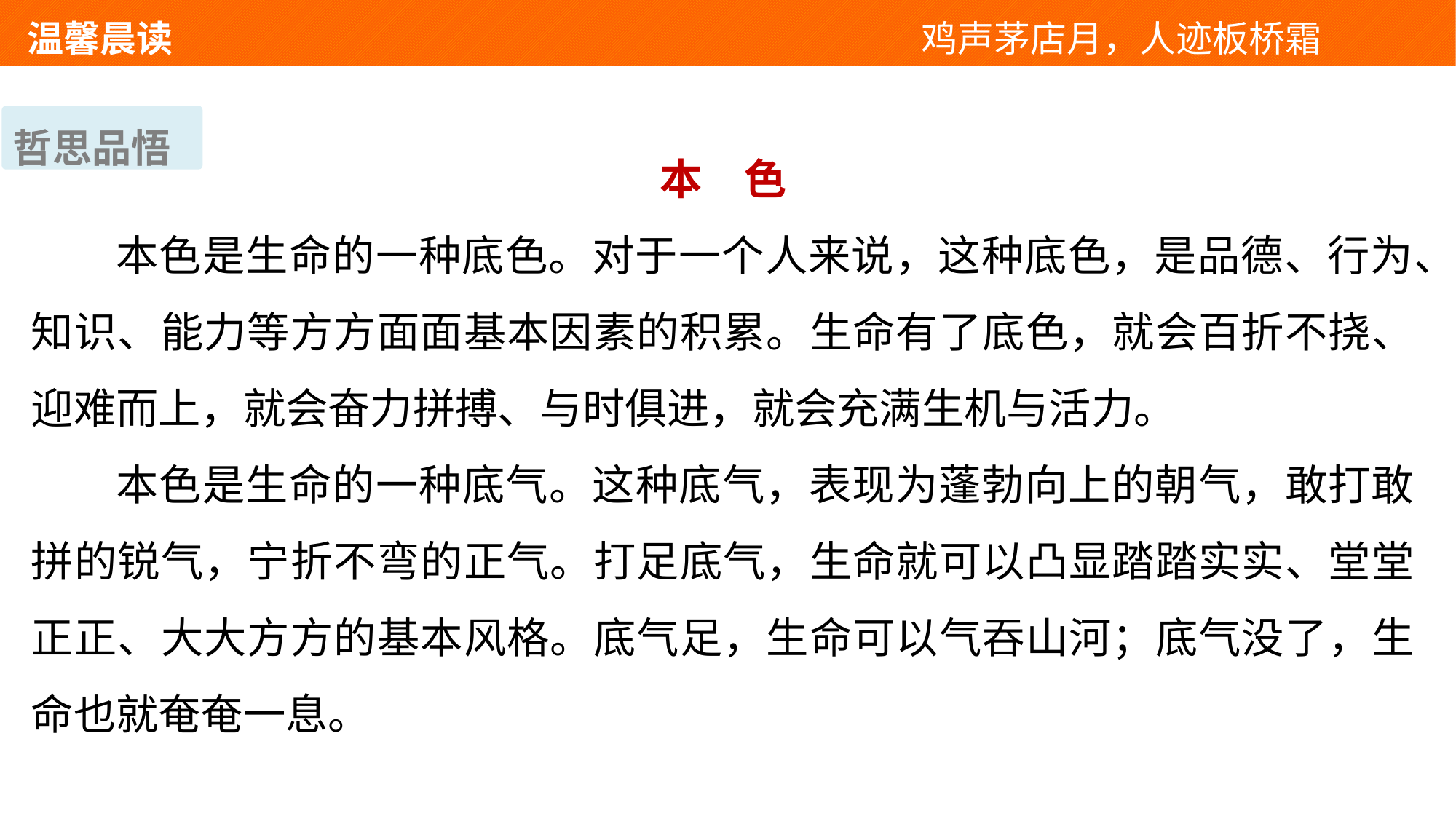

温馨晨读                                     　 　　　　　　　　　　　鸡声茅店月，人迹板桥霜
哲思品悟

本　色
本色是生命的一种底色。对于一个人来说，这种底色，是品德、行为、知识、能力等方方面面基本因素的积累。生命有了底色，就会百折不挠、迎难而上，就会奋力拼搏、与时俱进，就会充满生机与活力。
本色是生命的一种底气。这种底气，表现为蓬勃向上的朝气，敢打敢拼的锐气，宁折不弯的正气。打足底气，生命就可以凸显踏踏实实、堂堂正正、大大方方的基本风格。底气足，生命可以气吞山河；底气没了，生命也就奄奄一息。